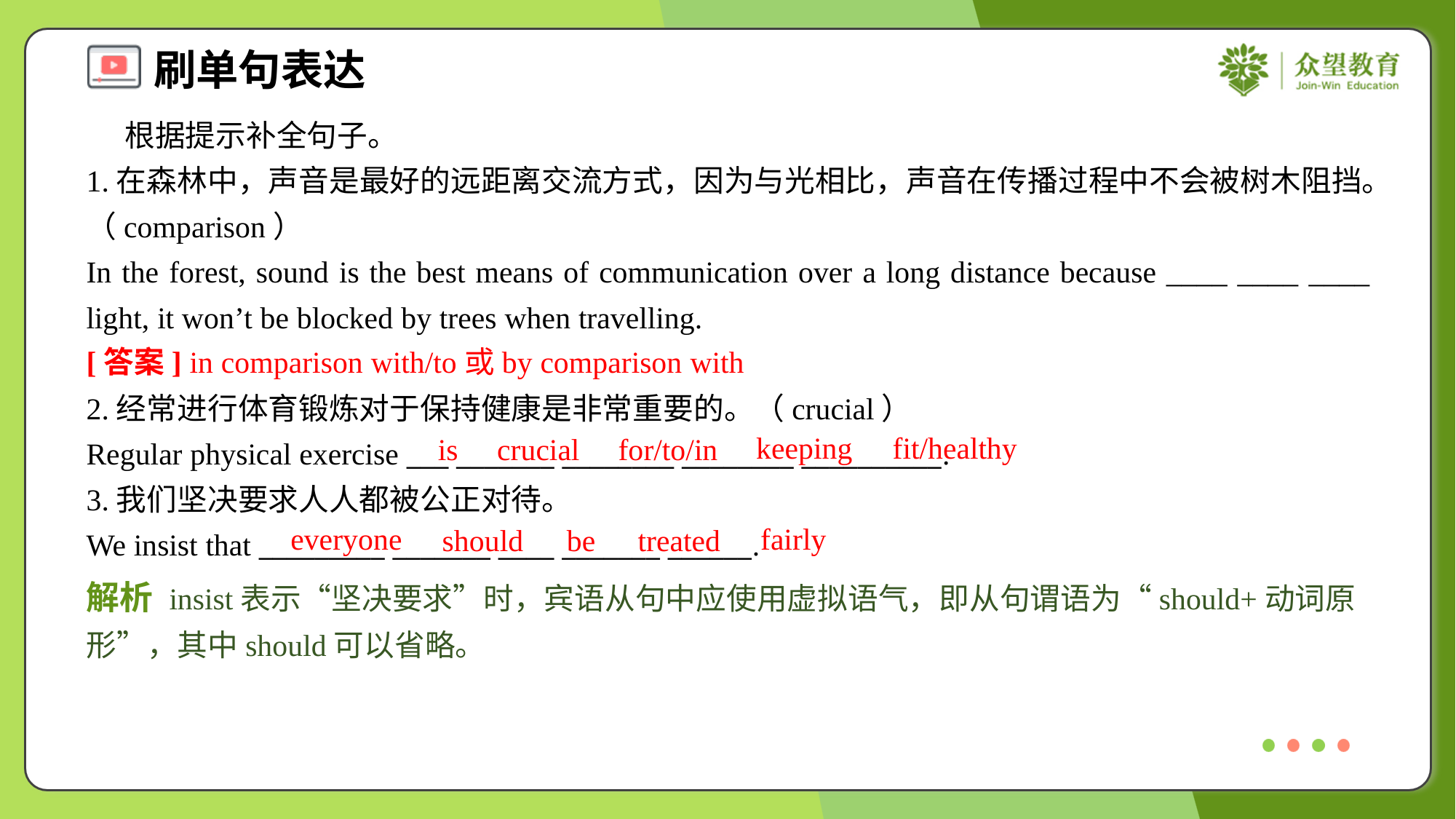

根据提示补全句子。
1.在森林中，声音是最好的远距离交流方式，因为与光相比，声音在传播过程中不会被树木阻挡。（comparison）
In the forest, sound is the best means of communication over a long distance because ____ ____ ____ light, it won’t be blocked by trees when travelling.
[答案] in comparison with/to或by comparison with
2.经常进行体育锻炼对于保持健康是非常重要的。（crucial）
Regular physical exercise ___ _______ ________ ________ __________.
3.我们坚决要求人人都被公正对待。
We insist that _________ _______ ____ _______ ______.
keeping
fit/healthy
is
crucial
for/to/in
everyone
fairly
should
be
treated
解析 insist表示“坚决要求”时，宾语从句中应使用虚拟语气，即从句谓语为“should+动词原形”，其中should可以省略。